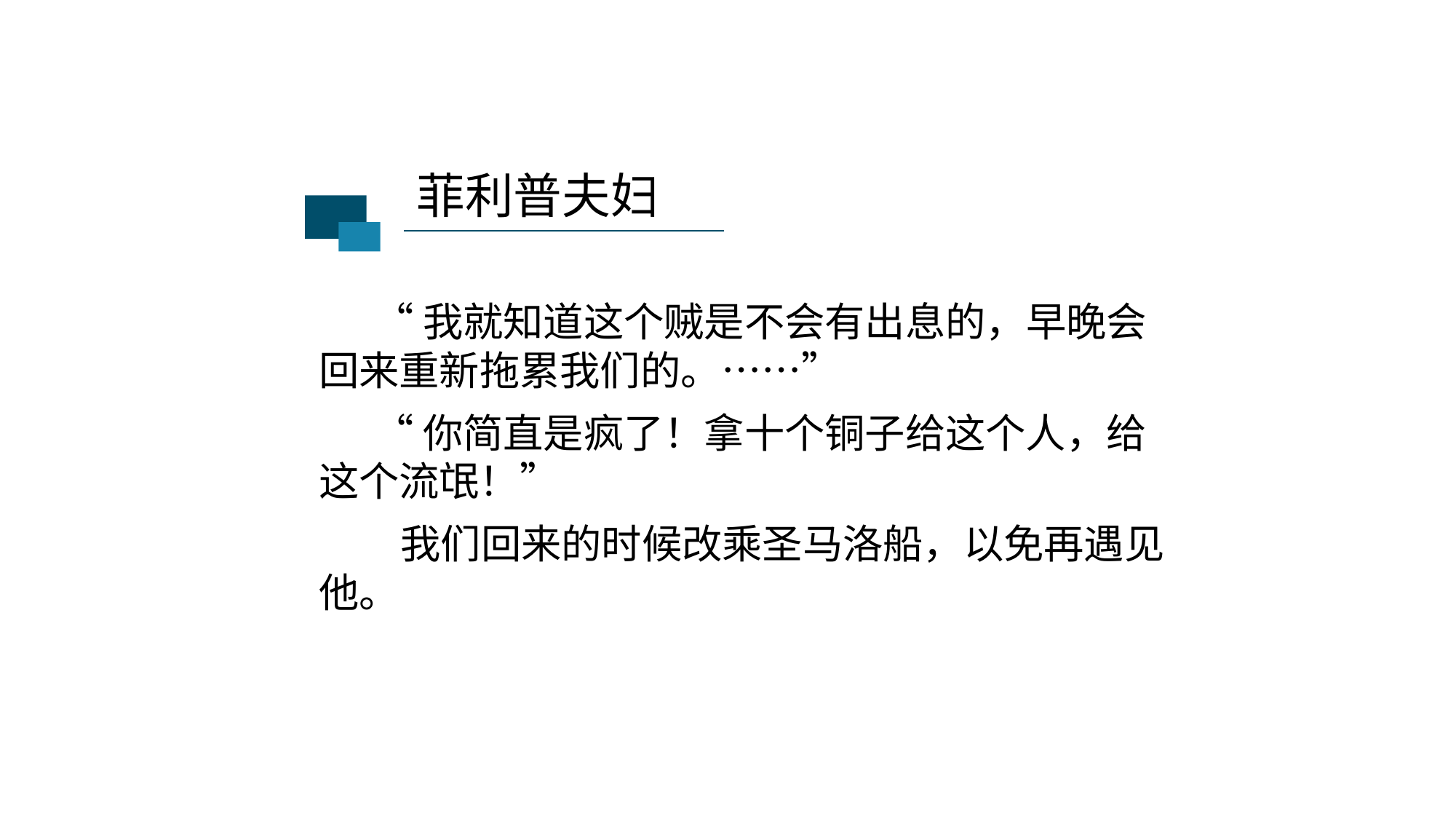

菲利普夫妇

      “我就知道这个贼是不会有出息的，早晚会回来重新拖累我们的。……”
      “你简直是疯了！拿十个铜子给这个人，给这个流氓！”
        我们回来的时候改乘圣马洛船，以免再遇见他。